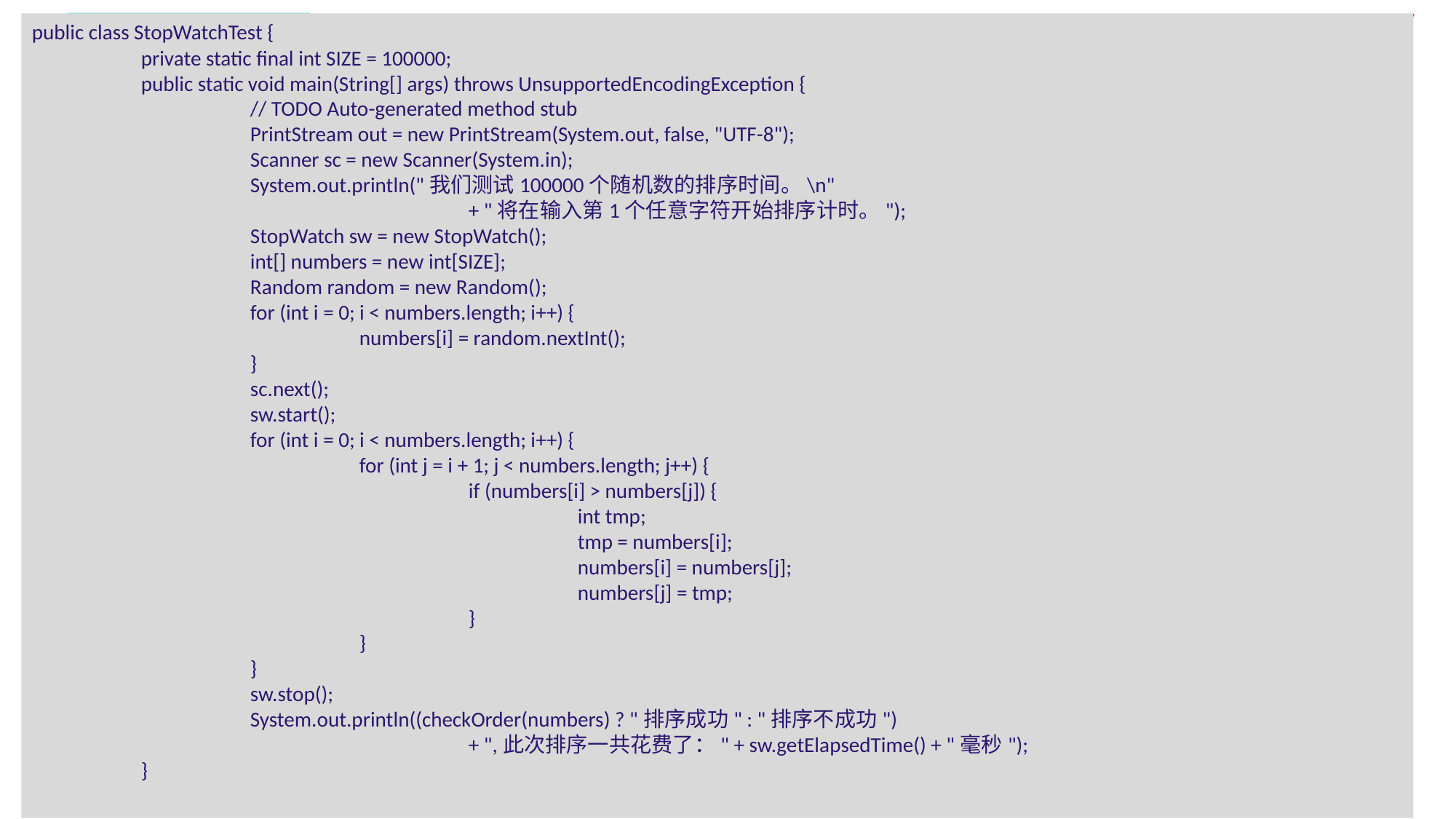

public class StopWatchTest {
	private static final int SIZE = 100000;
	public static void main(String[] args) throws UnsupportedEncodingException {
		// TODO Auto-generated method stub
		PrintStream out = new PrintStream(System.out, false, "UTF-8");
		Scanner sc = new Scanner(System.in);
		System.out.println("我们测试100000个随机数的排序时间。\n"
				+ "将在输入第1个任意字符开始排序计时。");
		StopWatch sw = new StopWatch();
		int[] numbers = new int[SIZE];
		Random random = new Random();
		for (int i = 0; i < numbers.length; i++) {
			numbers[i] = random.nextInt();
		}
		sc.next();
		sw.start();
		for (int i = 0; i < numbers.length; i++) {
			for (int j = i + 1; j < numbers.length; j++) {
				if (numbers[i] > numbers[j]) {
					int tmp;
					tmp = numbers[i];
					numbers[i] = numbers[j];
					numbers[j] = tmp;
				}
			}
		}
		sw.stop();
		System.out.println((checkOrder(numbers) ? "排序成功" : "排序不成功")
				+ ",此次排序一共花费了：" + sw.getElapsedTime() + "毫秒");
	}

# 设计性实验--设计一个秒表StopWatch的类